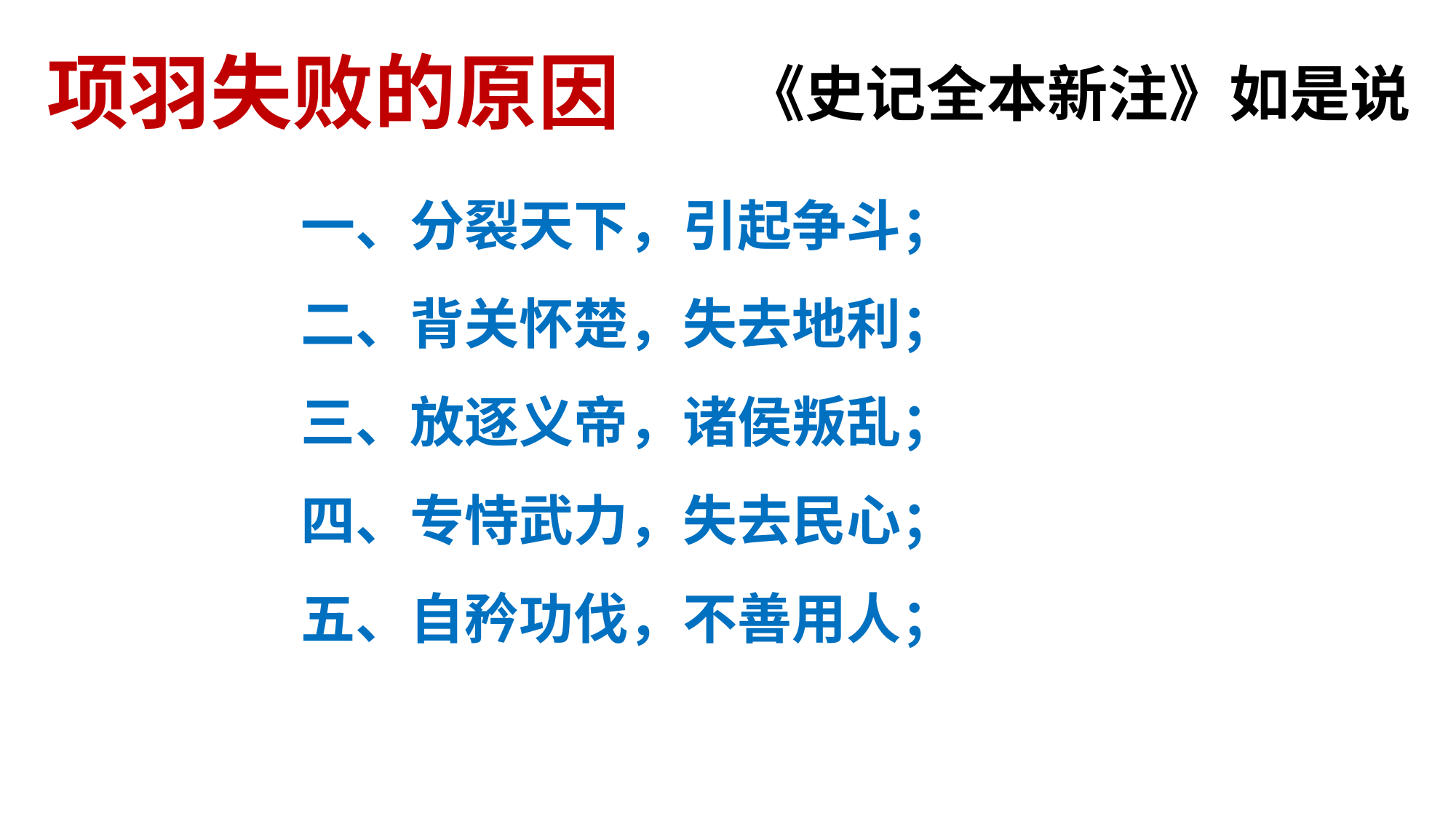

# 项羽失败的原因
《史记全本新注》如是说
      一、分裂天下，引起争斗；
      二、背关怀楚，失去地利；
      三、放逐义帝，诸侯叛乱；
      四、专恃武力，失去民心；
      五、自矜功伐，不善用人；